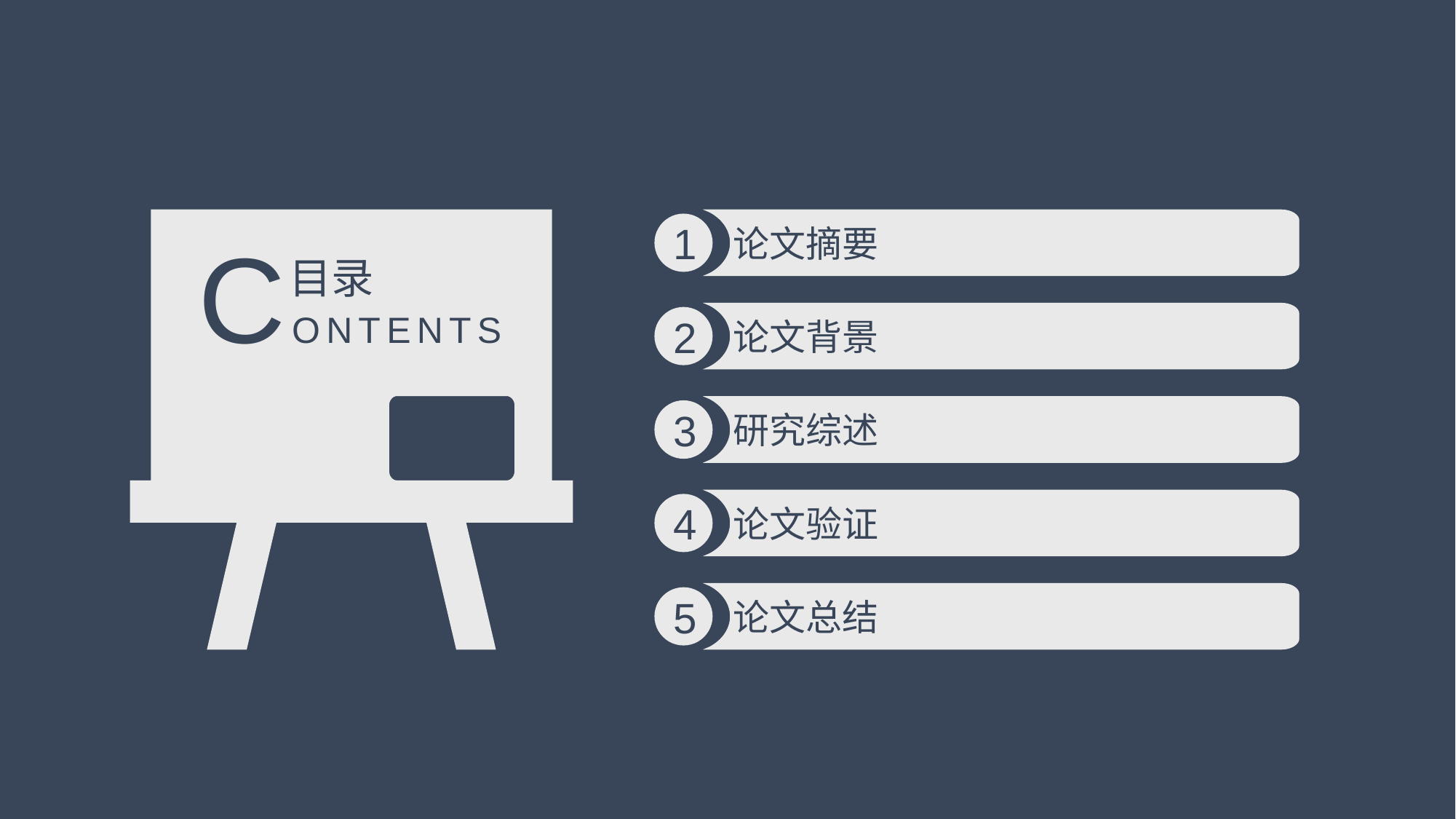

CONTENTS
目录
论文摘要
1
论文背景
2
研究综述
3
论文验证
4
论文总结
5